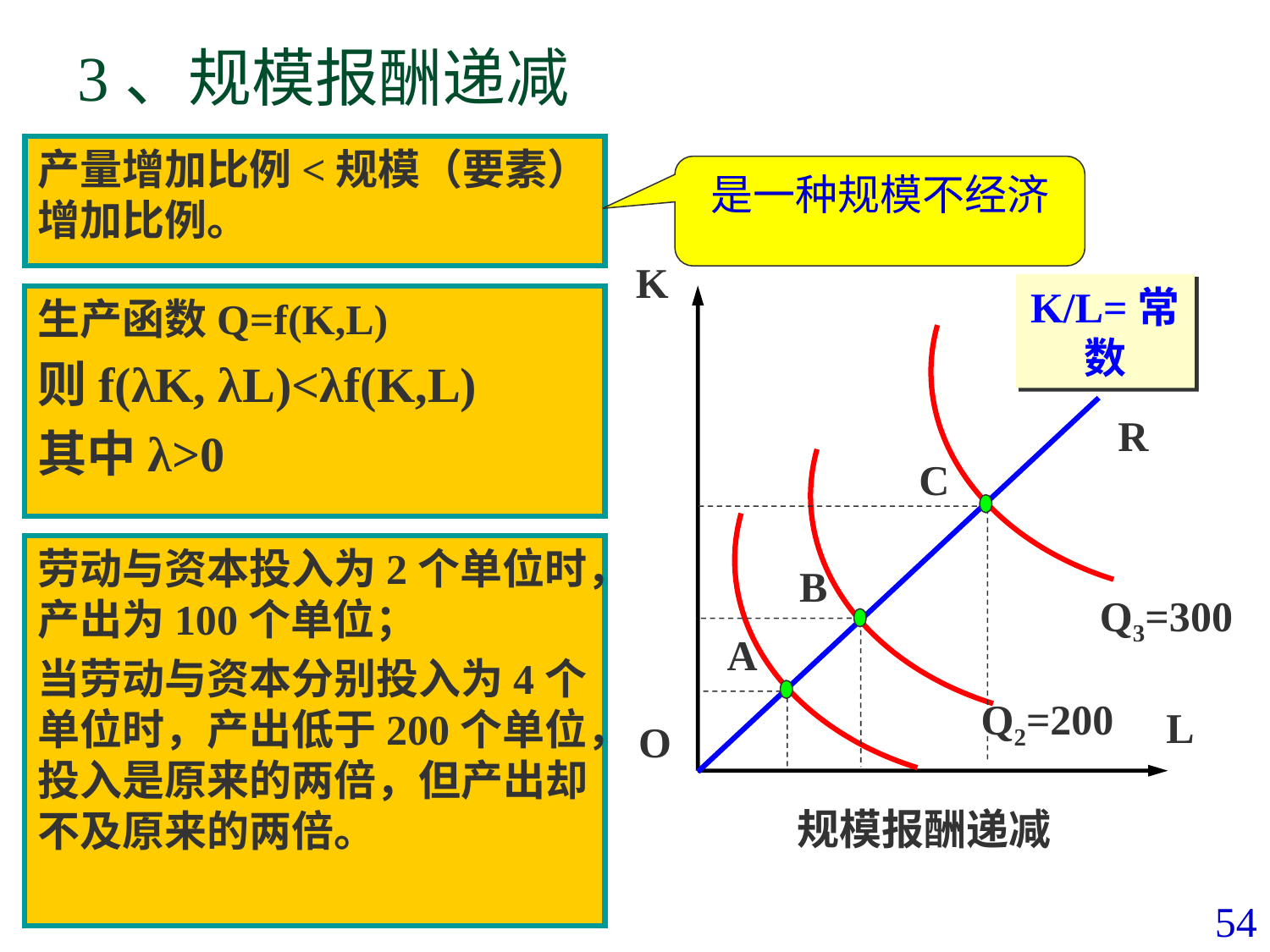

# 3、规模报酬递减
产量增加比例<规模（要素）增加比例。
是一种规模不经济
K
K/L=常数

R

C

B
Q3=300

A

Q2=200
L
O

生产函数Q=f(K,L)
则f(λK, λL)<λf(K,L)
其中λ>0
劳动与资本投入为2个单位时，产出为100个单位；
当劳动与资本分别投入为4个单位时，产出低于200个单位，投入是原来的两倍，但产出却不及原来的两倍。
规模报酬递减
54